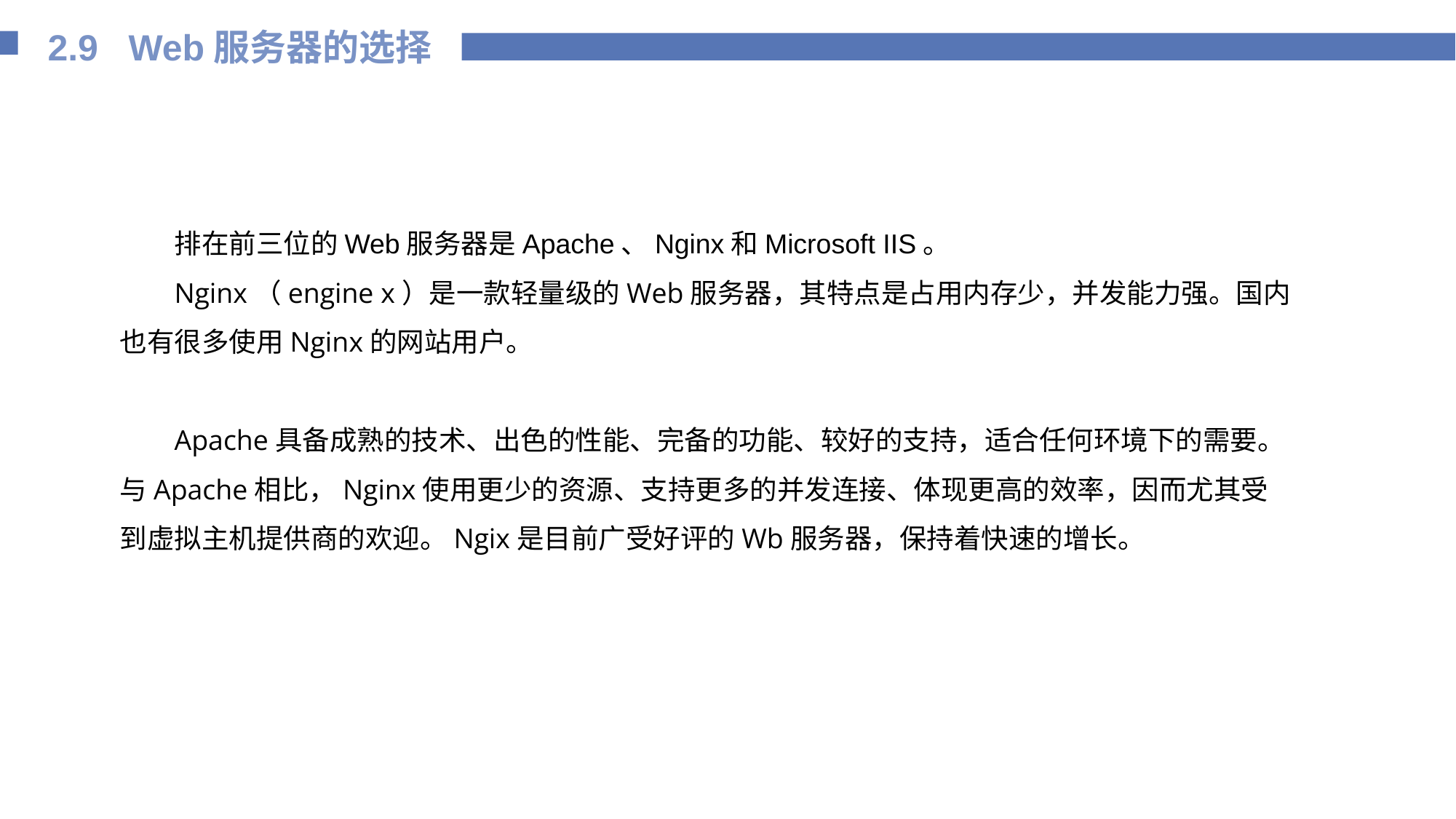

2.9   Web服务器的选择

排在前三位的Web服务器是Apache、Nginx和Microsoft IIS。
Nginx（engine x）是一款轻量级的Web服务器，其特点是占用内存少，并发能力强。国内也有很多使用Nginx的网站用户。

Apache具备成熟的技术、出色的性能、完备的功能、较好的支持，适合任何环境下的需要。与Apache相比，Nginx使用更少的资源、支持更多的并发连接、体现更高的效率，因而尤其受到虚拟主机提供商的欢迎。Ngix是目前广受好评的Wb服务器，保持着快速的增长。